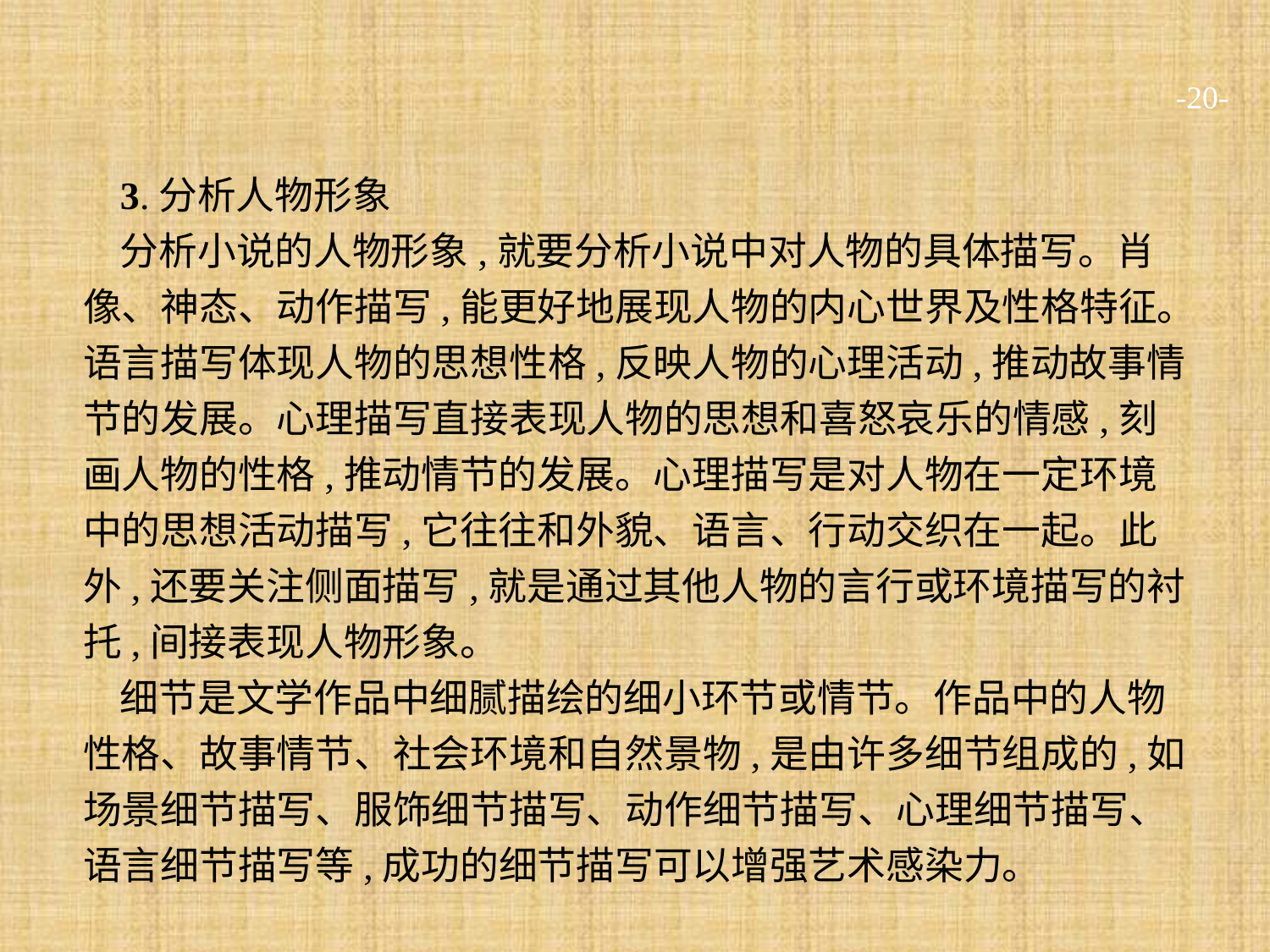

-20-
3.分析人物形象
分析小说的人物形象,就要分析小说中对人物的具体描写。肖像、神态、动作描写,能更好地展现人物的内心世界及性格特征。语言描写体现人物的思想性格,反映人物的心理活动,推动故事情节的发展。心理描写直接表现人物的思想和喜怒哀乐的情感,刻画人物的性格,推动情节的发展。心理描写是对人物在一定环境中的思想活动描写,它往往和外貌、语言、行动交织在一起。此外,还要关注侧面描写,就是通过其他人物的言行或环境描写的衬托,间接表现人物形象。
细节是文学作品中细腻描绘的细小环节或情节。作品中的人物性格、故事情节、社会环境和自然景物,是由许多细节组成的,如场景细节描写、服饰细节描写、动作细节描写、心理细节描写、语言细节描写等,成功的细节描写可以增强艺术感染力。